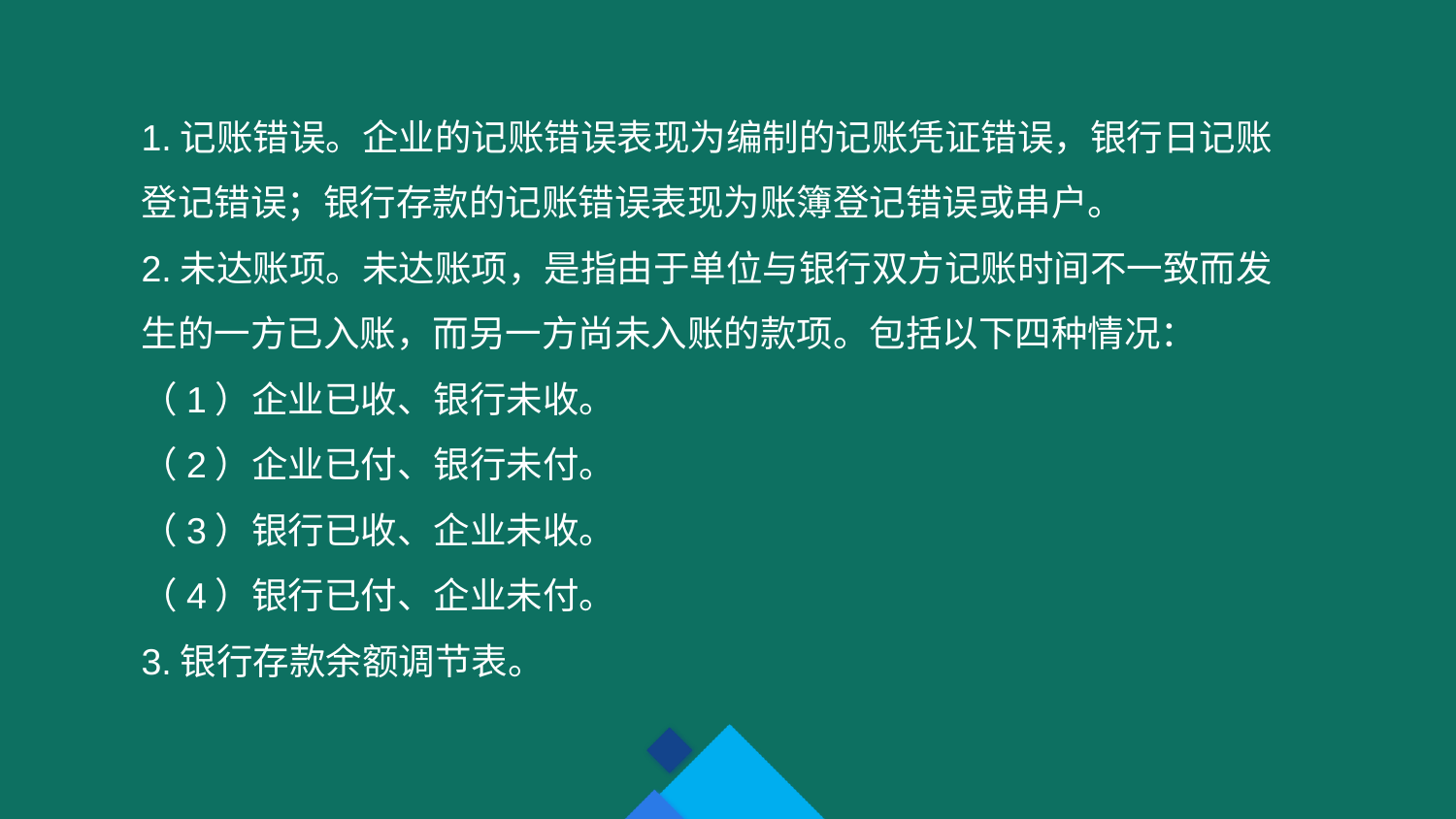

1.记账错误。企业的记账错误表现为编制的记账凭证错误，银行日记账登记错误；银行存款的记账错误表现为账簿登记错误或串户。
2.未达账项。未达账项，是指由于单位与银行双方记账时间不一致而发生的一方已入账，而另一方尚未入账的款项。包括以下四种情况：
（1）企业已收、银行未收。
（2）企业已付、银行未付。
（3）银行已收、企业未收。
（4）银行已付、企业未付。
3.银行存款余额调节表。